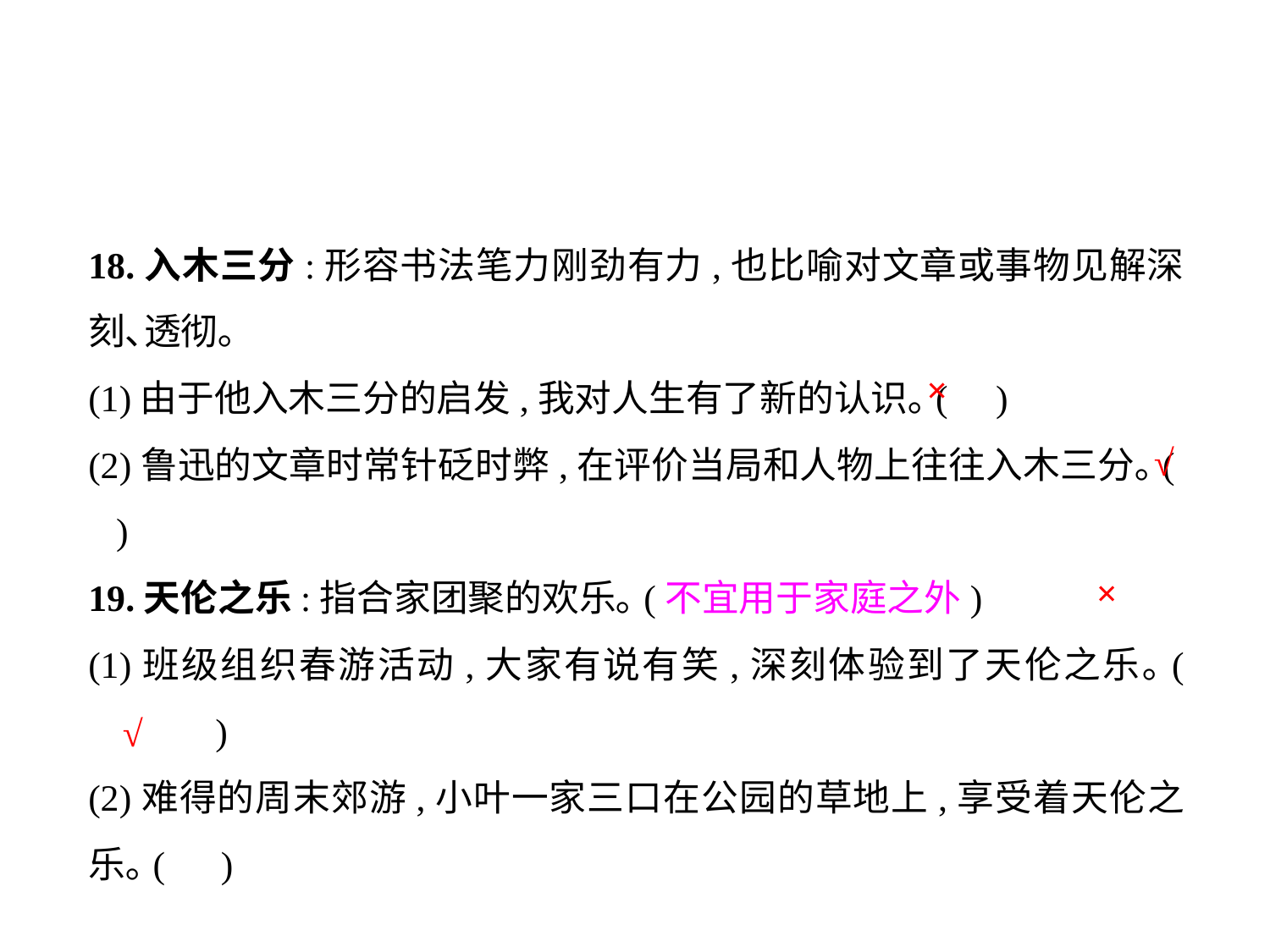

18.入木三分:形容书法笔力刚劲有力,也比喻对文章或事物见解深刻､透彻｡
(1)由于他入木三分的启发,我对人生有了新的认识｡(	  )
(2)鲁迅的文章时常针砭时弊,在评价当局和人物上往往入木三分｡(     )
19.天伦之乐:指合家团聚的欢乐｡(不宜用于家庭之外)
(1)班级组织春游活动,大家有说有笑,深刻体验到了天伦之乐｡(	)
(2)难得的周末郊游,小叶一家三口在公园的草地上,享受着天伦之乐｡(      )
×
√
×
√